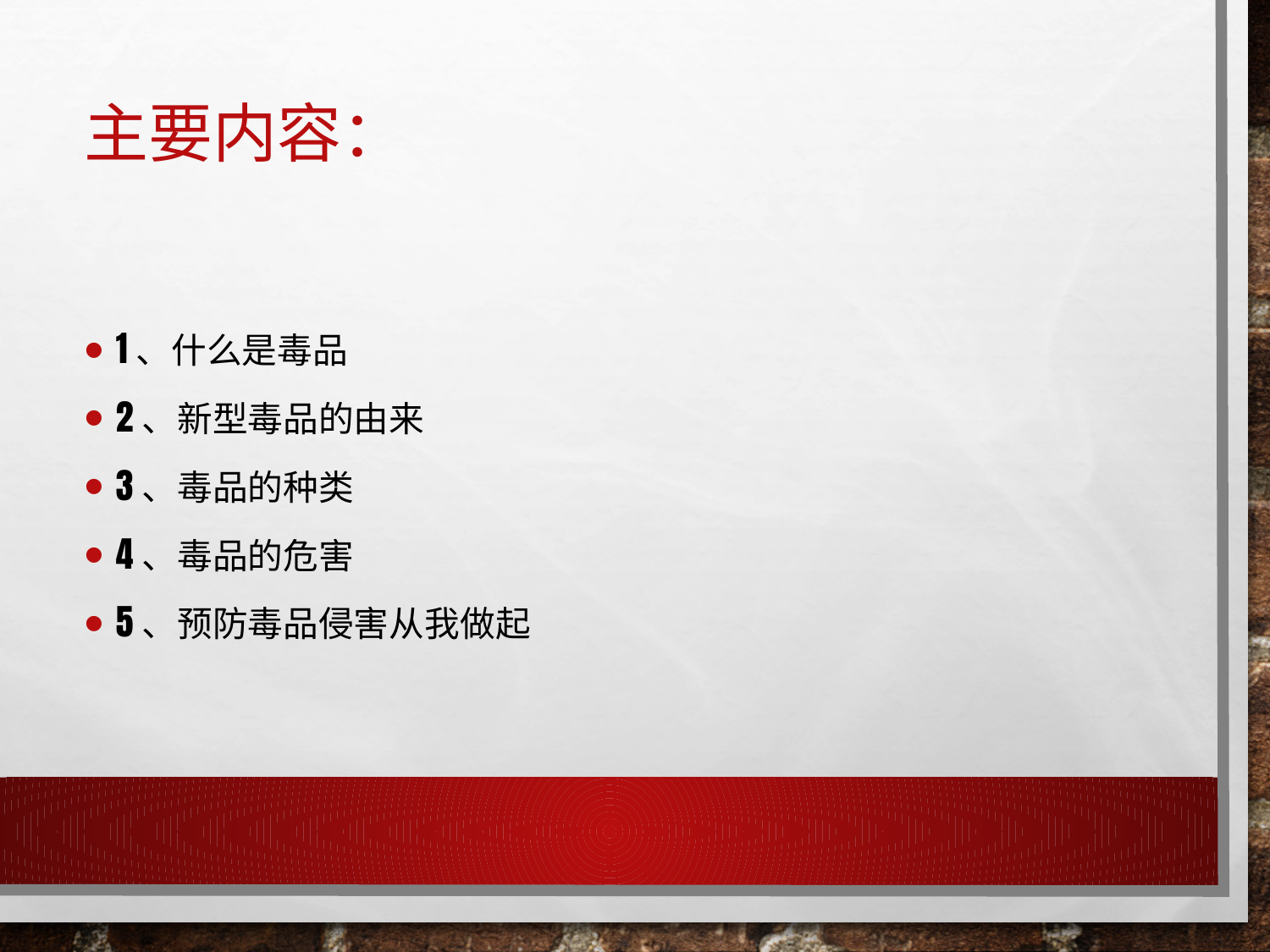

# 主要内容：
1、什么是毒品
2、新型毒品的由来
3、毒品的种类
4、毒品的危害
5、预防毒品侵害从我做起